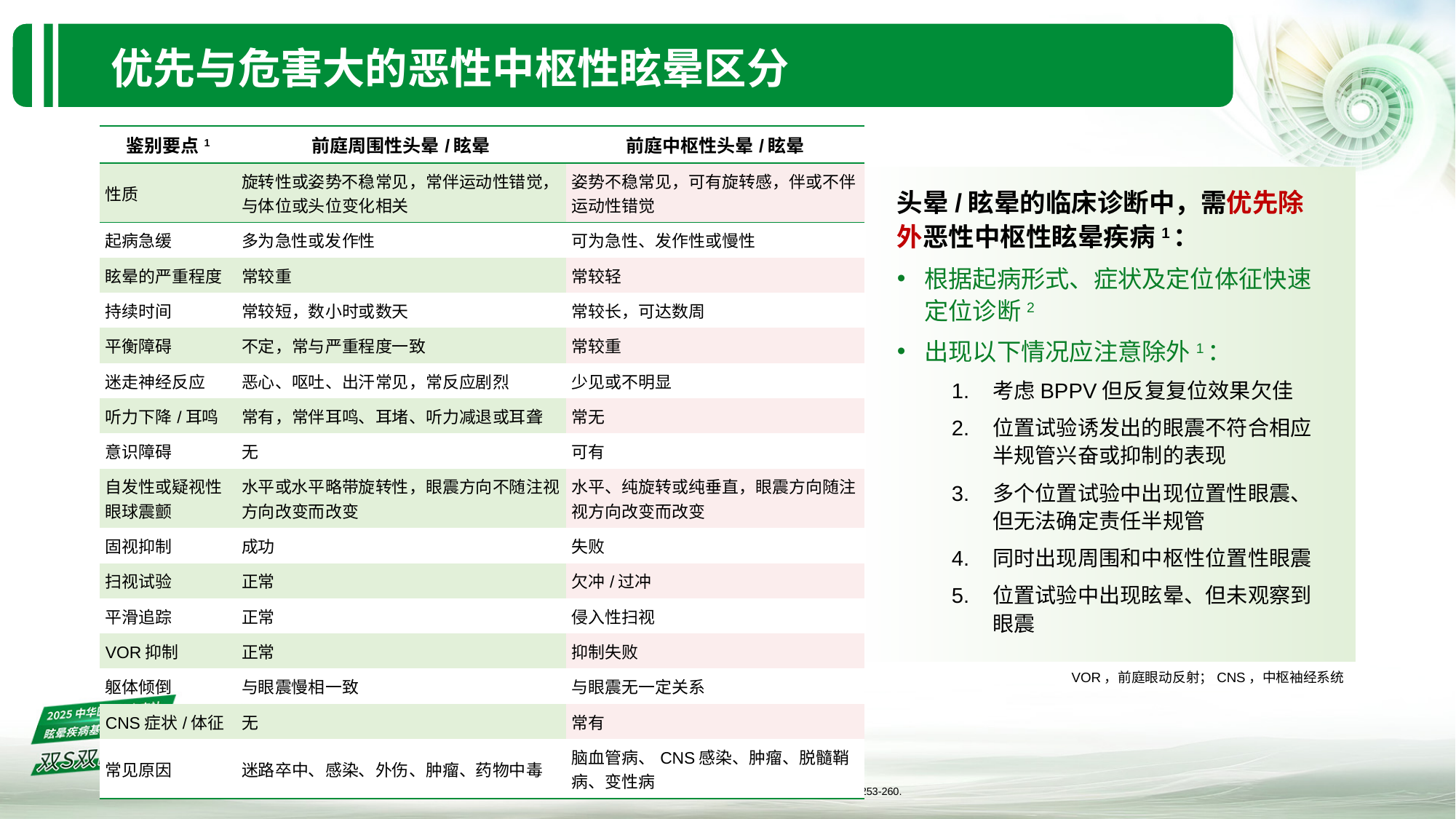

优先与危害大的恶性中枢性眩晕区分
| 鉴别要点1 | 前庭周围性头晕/眩晕 | 前庭中枢性头晕/眩晕 |
| --- | --- | --- |
| 性质 | 旋转性或姿势不稳常见，常伴运动性错觉，与体位或头位变化相关 | 姿势不稳常见，可有旋转感，伴或不伴运动性错觉 |
| 起病急缓 | 多为急性或发作性 | 可为急性、发作性或慢性 |
| 眩晕的严重程度 | 常较重 | 常较轻 |
| 持续时间 | 常较短，数小时或数天 | 常较长，可达数周 |
| 平衡障碍 | 不定，常与严重程度一致 | 常较重 |
| 迷走神经反应 | 恶心、呕吐、出汗常见，常反应剧烈 | 少见或不明显 |
| 听力下降/耳鸣 | 常有，常伴耳鸣、耳堵、听力减退或耳聋 | 常无 |
| 意识障碍 | 无 | 可有 |
| 自发性或疑视性眼球震颤 | 水平或水平略带旋转性，眼震方向不随注视方向改变而改变 | 水平、纯旋转或纯垂直，眼震方向随注视方向改变而改变 |
| 固视抑制 | 成功 | 失败 |
| 扫视试验 | 正常 | 欠冲/过冲 |
| 平滑追踪 | 正常 | 侵入性扫视 |
| VOR抑制 | 正常 | 抑制失败 |
| 躯体倾倒 | 与眼震慢相一致 | 与眼震无一定关系 |
| CNS症状/体征 | 无 | 常有 |
| 常见原因 | 迷路卒中、感染、外伤、肿瘤、药物中毒 | 脑血管病、CNS感染、肿瘤、脱髓鞘病、变性病 |

头晕/眩晕的临床诊断中，需优先除外恶性中枢性眩晕疾病1：
根据起病形式、症状及定位体征快速定位诊断2
出现以下情况应注意除外1：
考虑BPPV但反复复位效果欠佳
位置试验诱发出的眼震不符合相应半规管兴奋或抑制的表现
多个位置试验中出现位置性眼震、但无法确定责任半规管
同时出现周围和中枢性位置性眼震
位置试验中出现眩晕、但未观察到眼震
VOR，前庭眼动反射；CNS，中枢袖经系统
1. 中华医学会, 等. 头晕/眩晕基层诊疗指南(2019年). 中华全科医师杂志,2020,19(3):201-216.
2. 中国医药教育协会眩晕专业委员会.血管源性头晕/眩晕诊疗中国专家共识.中国神经免疫学和神经病学杂志,2020,27(4):253-260.